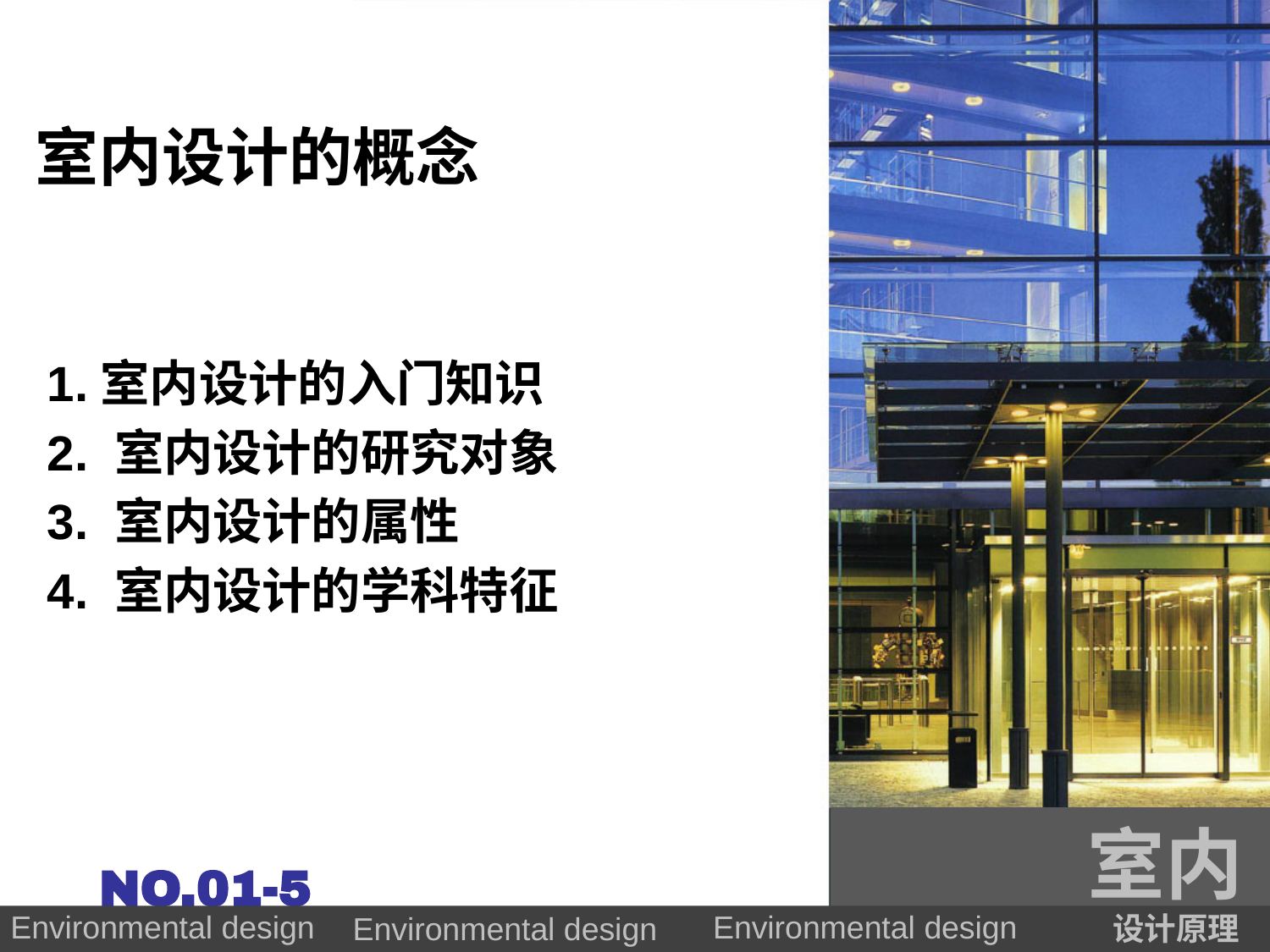

# 室内设计的概念
1.室内设计的入门知识
2. 室内设计的研究对象
3. 室内设计的属性
4. 室内设计的学科特征
室内

NO.01-5
设计原理
Environmental design
Environmental design
Environmental design